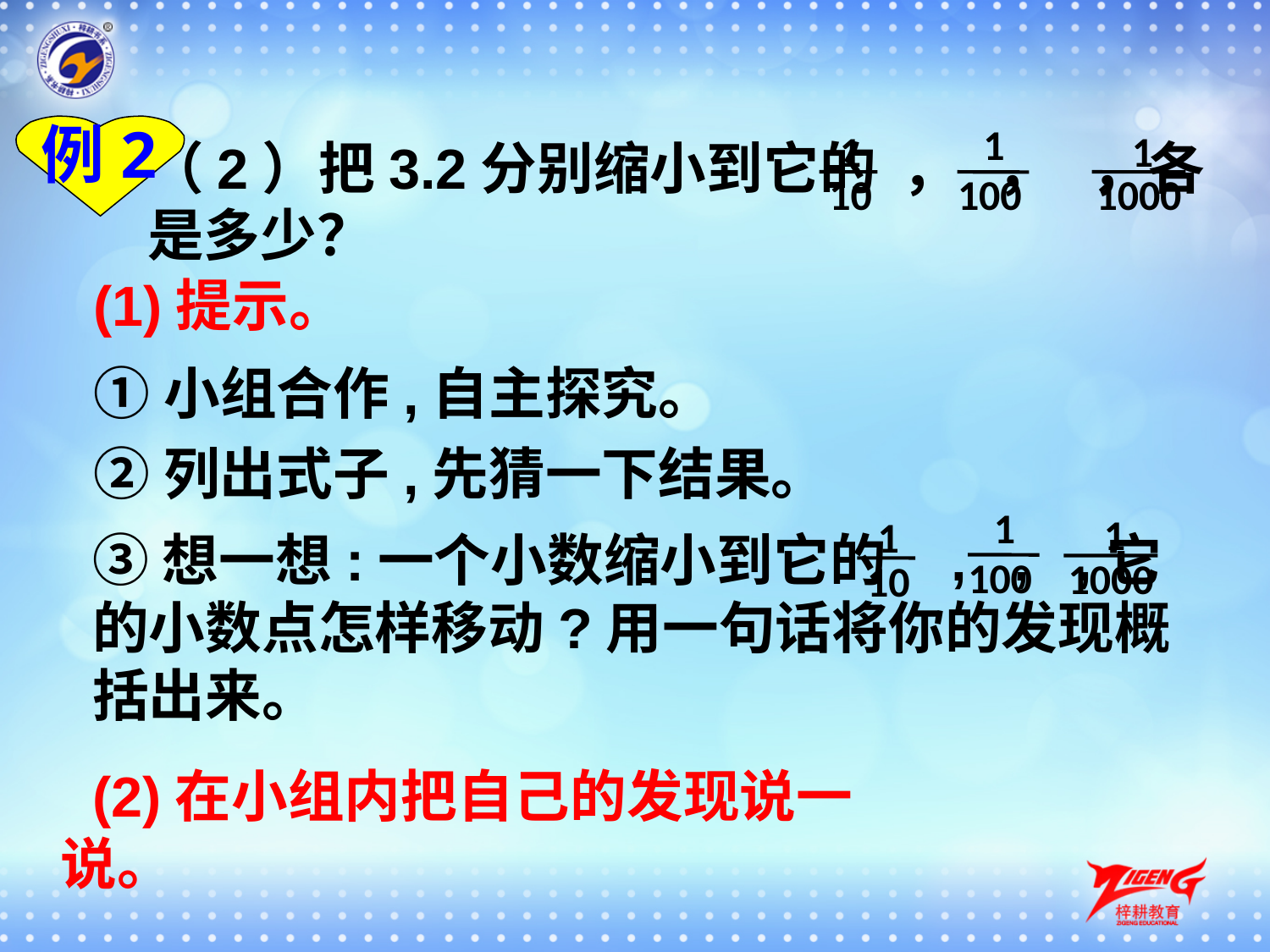

1
100

例2
1
1000

1
10

（2）把3.2分别缩小到它的  ，   ，   ，各是多少？
(1)提示。
①小组合作,自主探究。
②列出式子,先猜一下结果。
1
100

1
1000

1
10

③想一想:一个小数缩小到它的    ,   ,   ,它的小数点怎样移动?用一句话将你的发现概括出来。
(2)在小组内把自己的发现说一说。